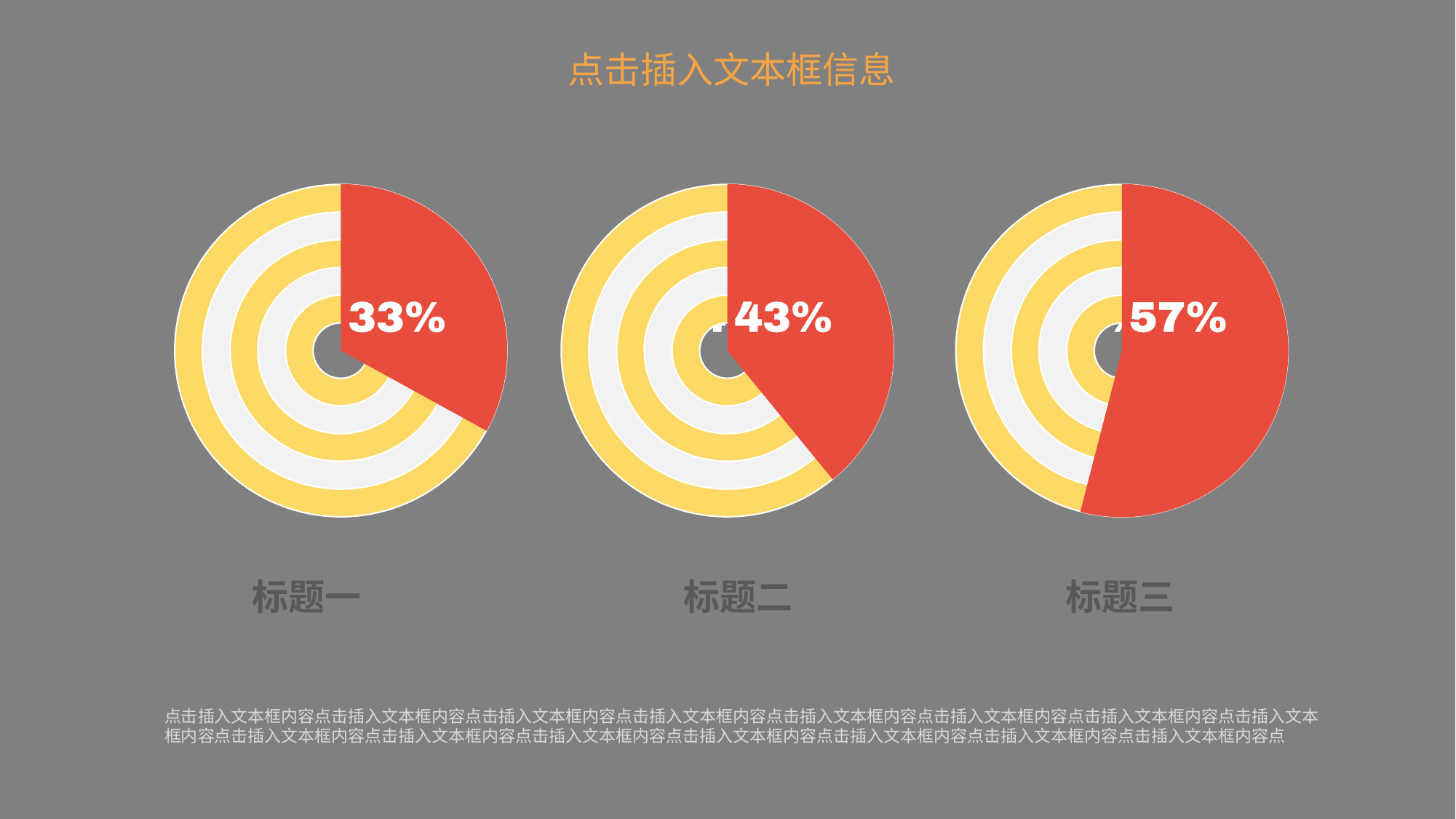

点击插入文本框信息

### Chart

| Category | 销售额 |
|---|---|
| 第一季度 | 33.0 |
| 第二季度 | 67.0 |

### Chart

| Category | 销售额 | 列1 | 列2 | 列3 | 列4 |
|---|---|---|---|---|---|
| 第一季度 | 8.2 | 8.2 | 8.2 | 8.2 | 8.2 |

### Chart

| Category | 销售额 |
|---|---|
| 第一季度 | 43.0 |
| 第二季度 | 67.0 |

### Chart

| Category | 销售额 | 列1 | 列2 | 列3 | 列4 |
|---|---|---|---|---|---|
| 第一季度 | 8.2 | 8.2 | 8.2 | 8.2 | 8.2 |

### Chart

| Category | 销售额 |
|---|---|
| 第一季度 | 67.0 |
| 第二季度 | 57.0 |

### Chart

| Category | 销售额 | 列1 | 列2 | 列3 | 列4 |
|---|---|---|---|---|---|
| 第一季度 | 8.2 | 8.2 | 8.2 | 8.2 | 8.2 |
33%
45%
43%
50%
57%
标题一
标题二
标题三
点击插入文本框内容点击插入文本框内容点击插入文本框内容点击插入文本框内容点击插入文本框内容点击插入文本框内容点击插入文本框内容点击插入文本框内容点击插入文本框内容点击插入文本框内容点击插入文本框内容点击插入文本框内容点击插入文本框内容点击插入文本框内容点击插入文本框内容点